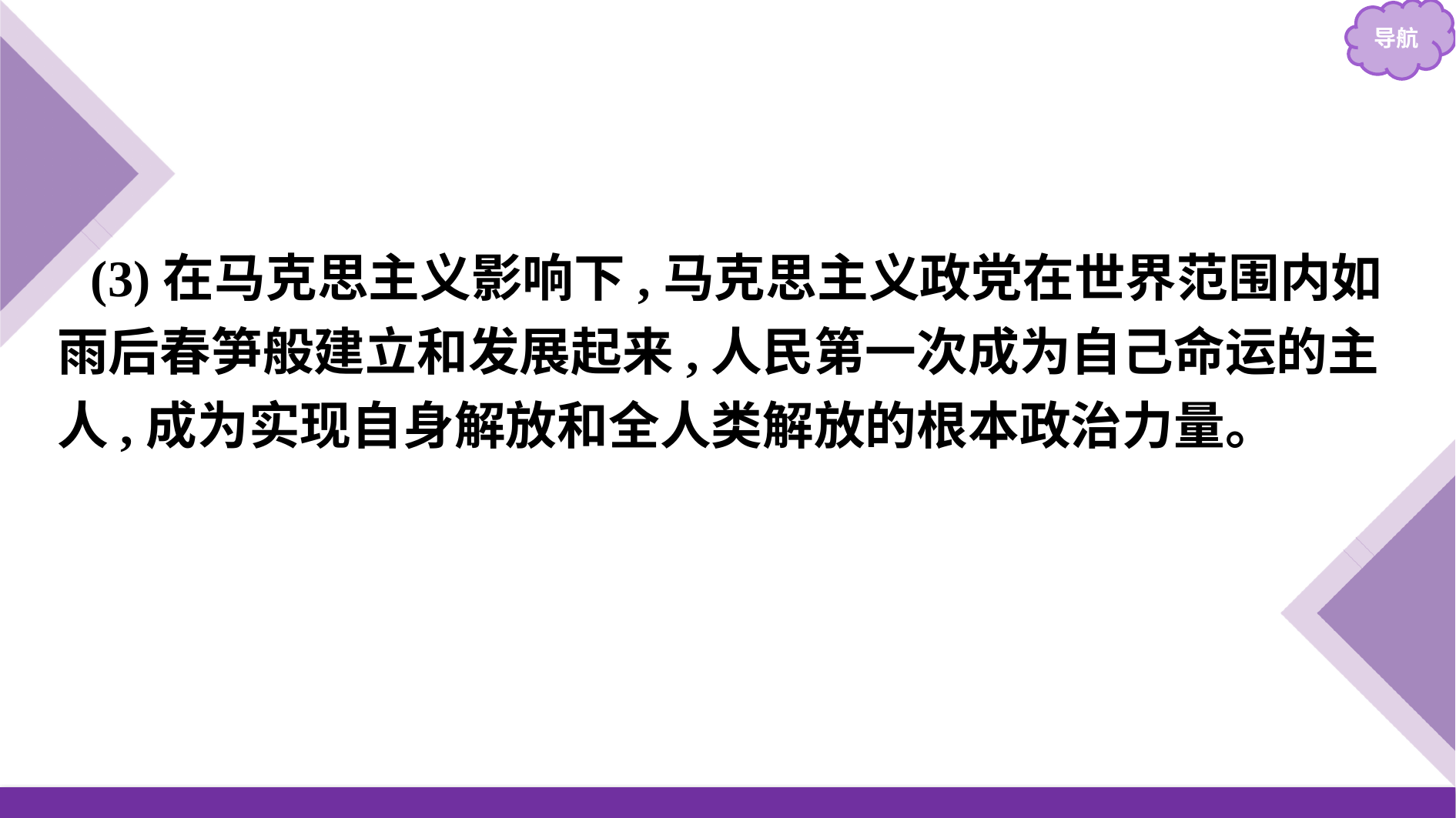

(3)在马克思主义影响下,马克思主义政党在世界范围内如雨后春笋般建立和发展起来,人民第一次成为自己命运的主人,成为实现自身解放和全人类解放的根本政治力量。